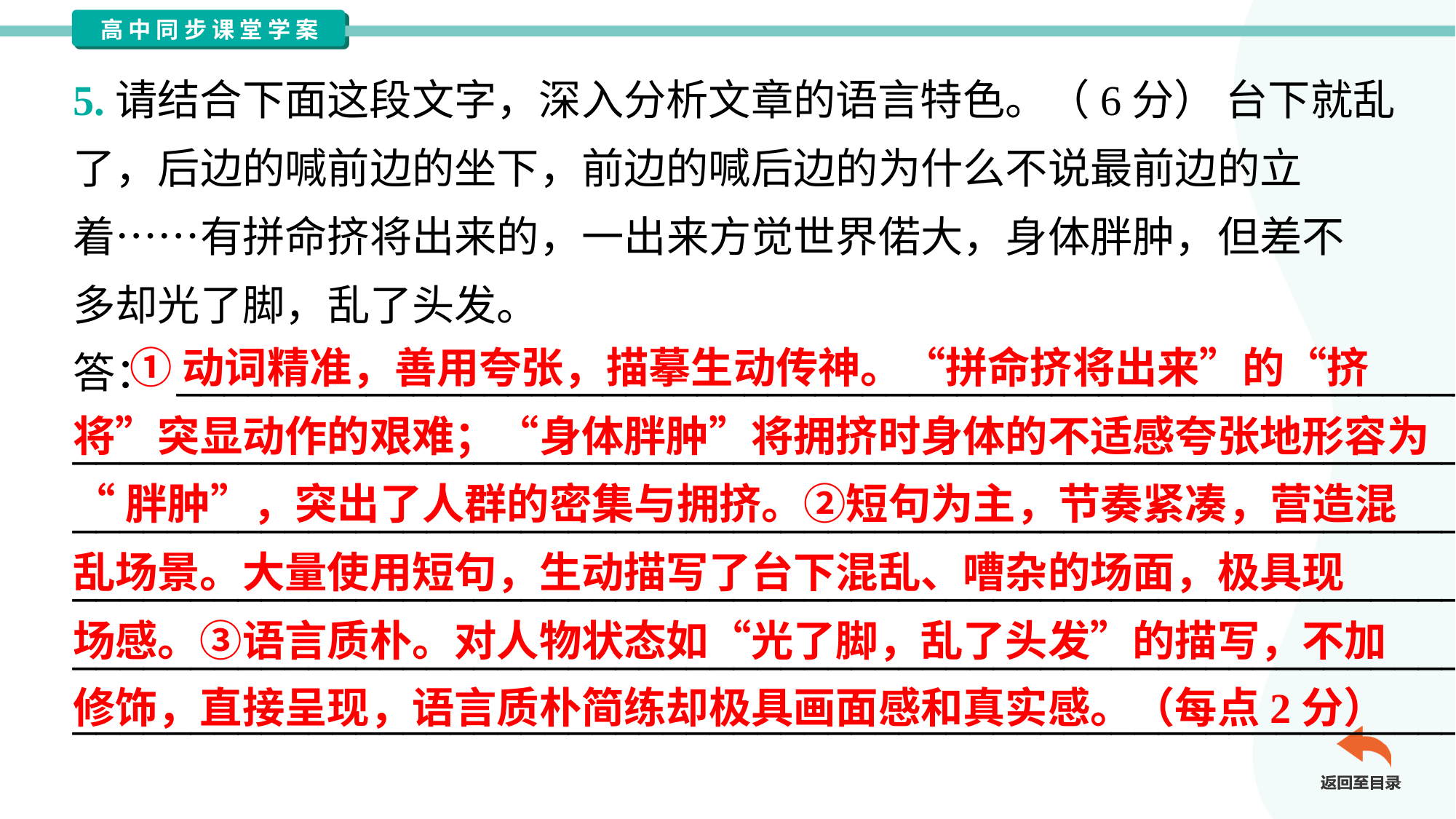

5.请结合下面这段文字，深入分析文章的语言特色。（6分） 台下就乱
了，后边的喊前边的坐下，前边的喊后边的为什么不说最前边的立
着……有拼命挤将出来的，一出来方觉世界偌大，身体胖肿，但差不
多却光了脚，乱了头发。
答： ________________________________________________________
_____________________________________________________________
_____________________________________________________________
_____________________________________________________________
_____________________________________________________________
_____________________________________________________________
      ①动词精准，善用夸张，描摹生动传神。“拼命挤将出来”的“挤
将”突显动作的艰难；“身体胖肿”将拥挤时身体的不适感夸张地形容为
“胖肿”，突出了人群的密集与拥挤。②短句为主，节奏紧凑，营造混
乱场景。大量使用短句，生动描写了台下混乱、嘈杂的场面，极具现
场感。③语言质朴。对人物状态如“光了脚，乱了头发”的描写，不加
修饰，直接呈现，语言质朴简练却极具画面感和真实感。（每点2分）